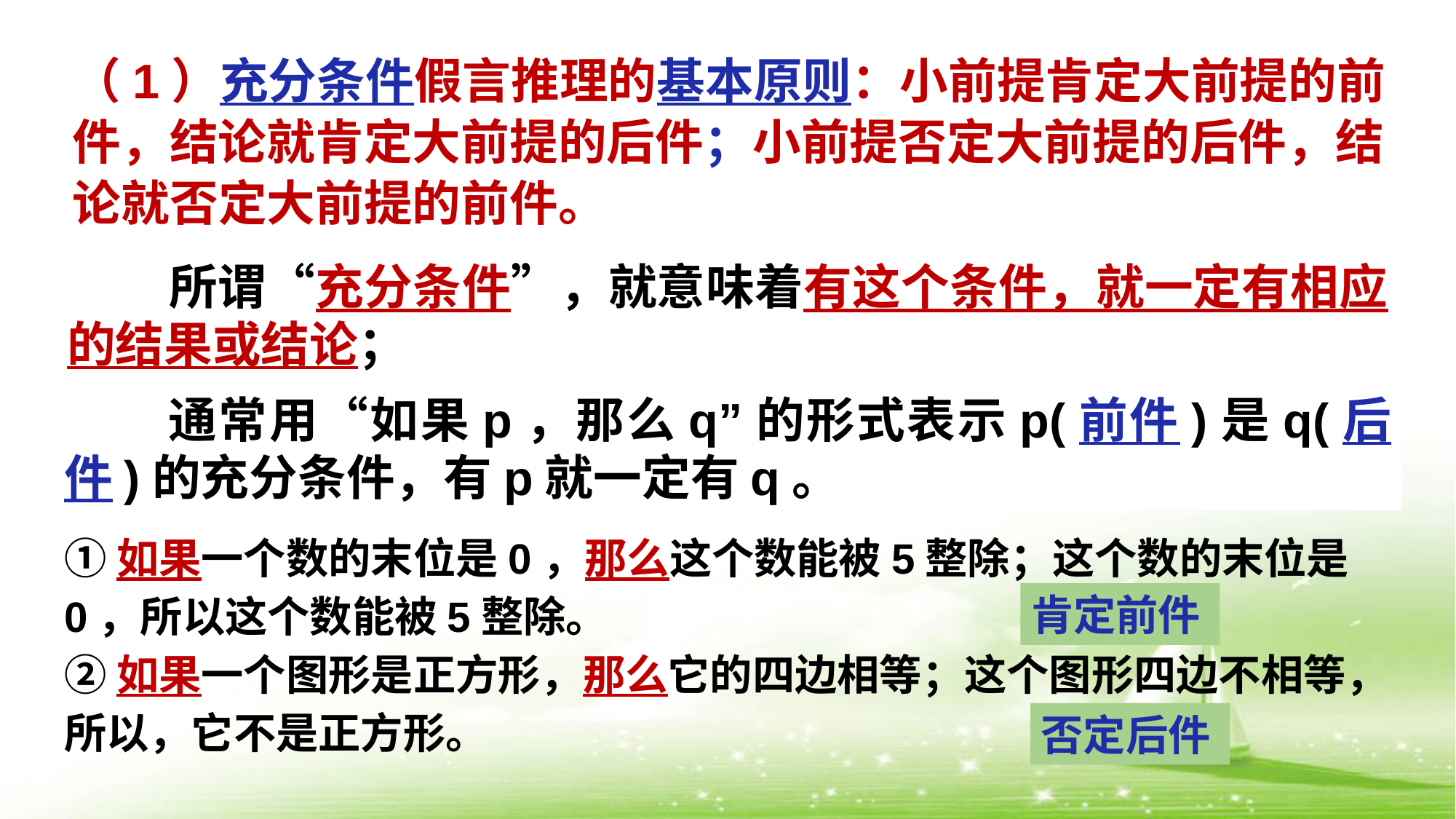

（1）充分条件假言推理的基本原则：小前提肯定大前提的前件，结论就肯定大前提的后件；小前提否定大前提的后件，结论就否定大前提的前件。
        所谓“充分条件”，就意味着有这个条件，就一定有相应的结果或结论；
       通常用“如果p，那么q”的形式表示p(前件)是q(后件)的充分条件，有p就一定有q。
①如果一个数的末位是0，那么这个数能被5整除；这个数的末位是0，所以这个数能被5整除。
②如果一个图形是正方形，那么它的四边相等；这个图形四边不相等，所以，它不是正方形。
肯定前件
否定后件